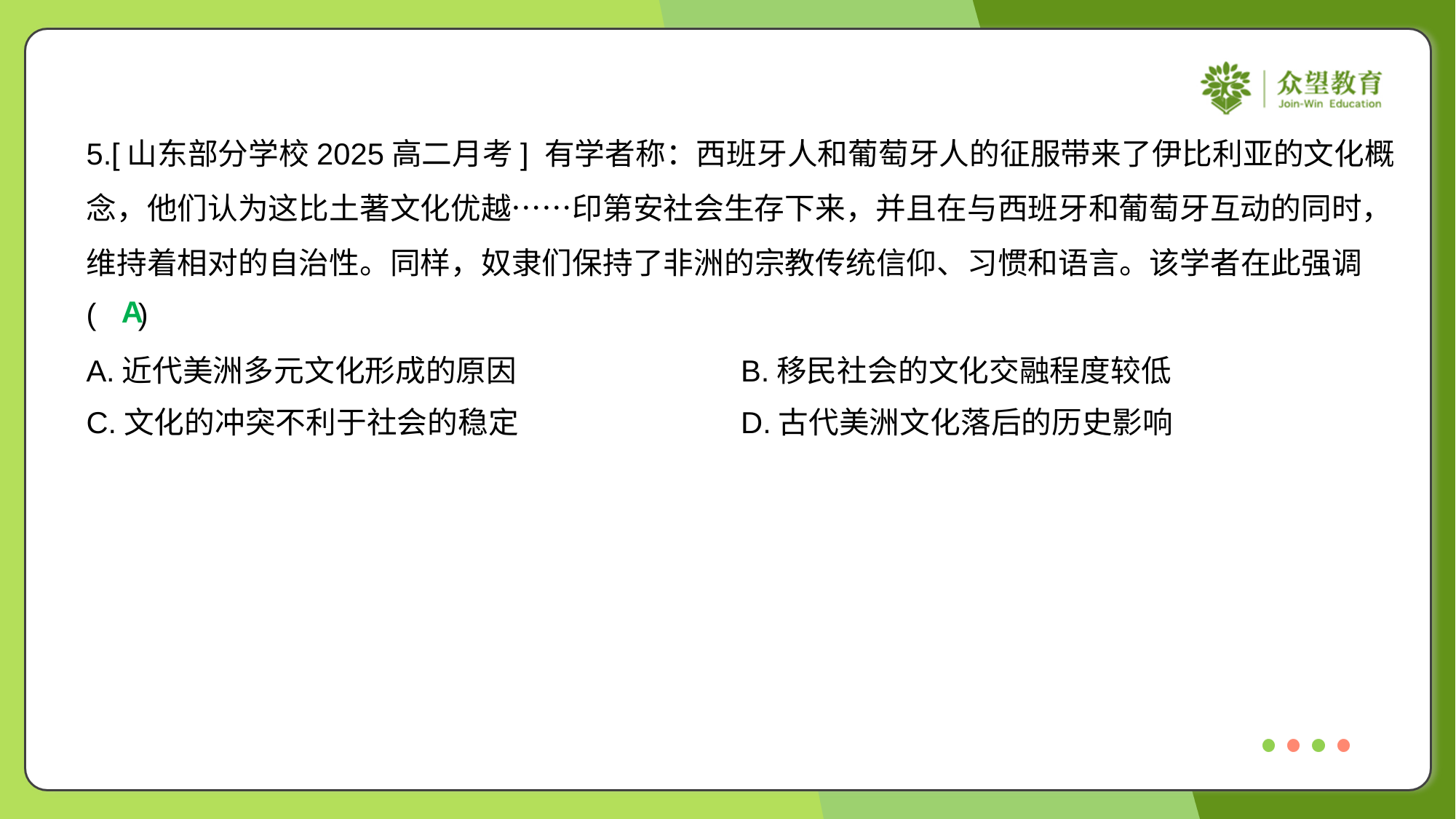

5.[山东部分学校2025高二月考] 有学者称：西班牙人和葡萄牙人的征服带来了伊比利亚的文化概
念，他们认为这比土著文化优越……印第安社会生存下来，并且在与西班牙和葡萄牙互动的同时，
维持着相对的自治性。同样，奴隶们保持了非洲的宗教传统信仰、习惯和语言。该学者在此强调
(     )
A
A.近代美洲多元文化形成的原因	B.移民社会的文化交融程度较低
C.文化的冲突不利于社会的稳定	D.古代美洲文化落后的历史影响